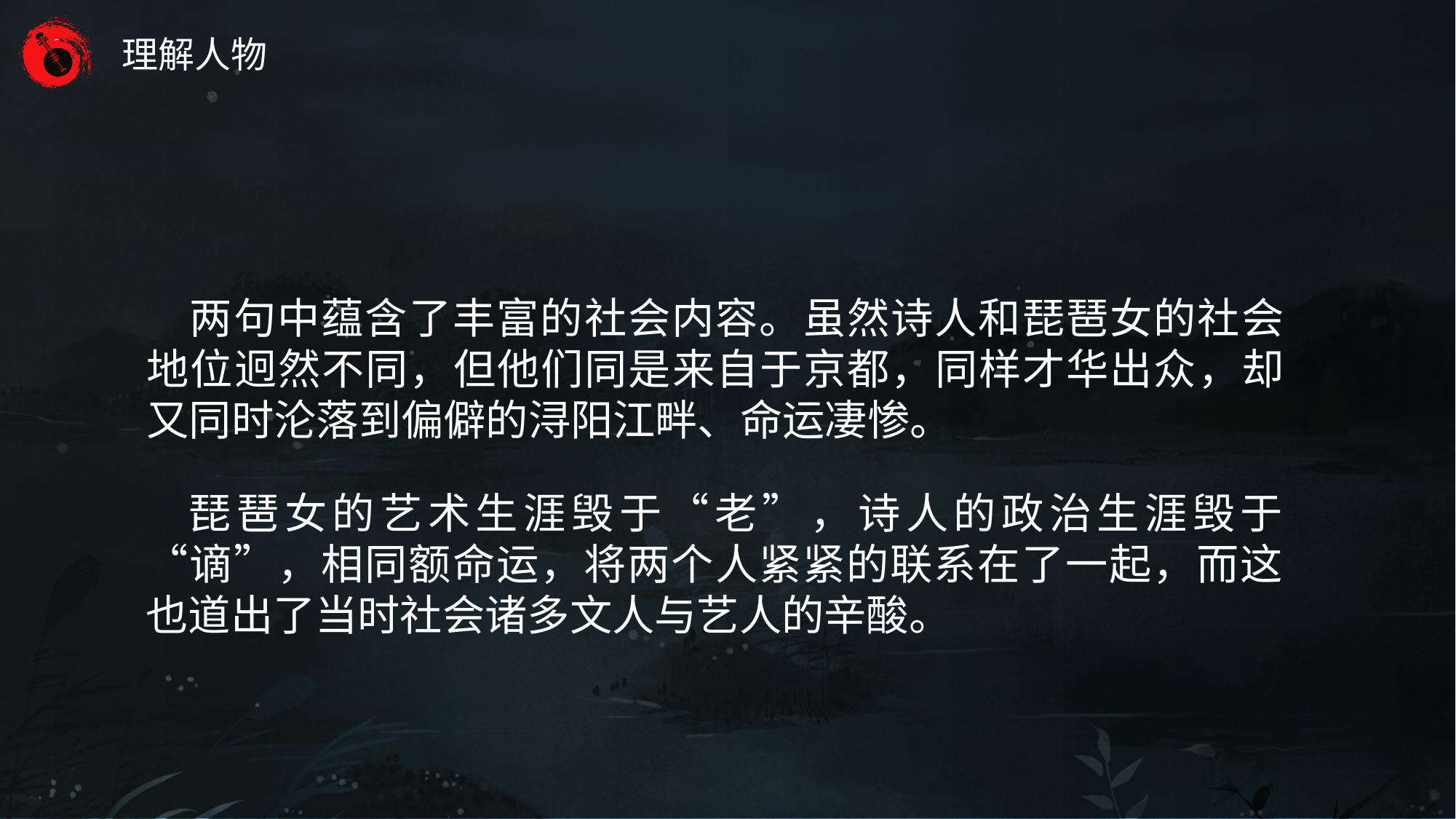

两句中蕴含了丰富的社会内容。虽然诗人和琵琶女的社会地位迥然不同，但他们同是来自于京都，同样才华出众，却又同时沦落到偏僻的浔阳江畔、命运凄惨。
琵琶女的艺术生涯毁于“老”，诗人的政治生涯毁于“谪”，相同额命运，将两个人紧紧的联系在了一起，而这也道出了当时社会诸多文人与艺人的辛酸。